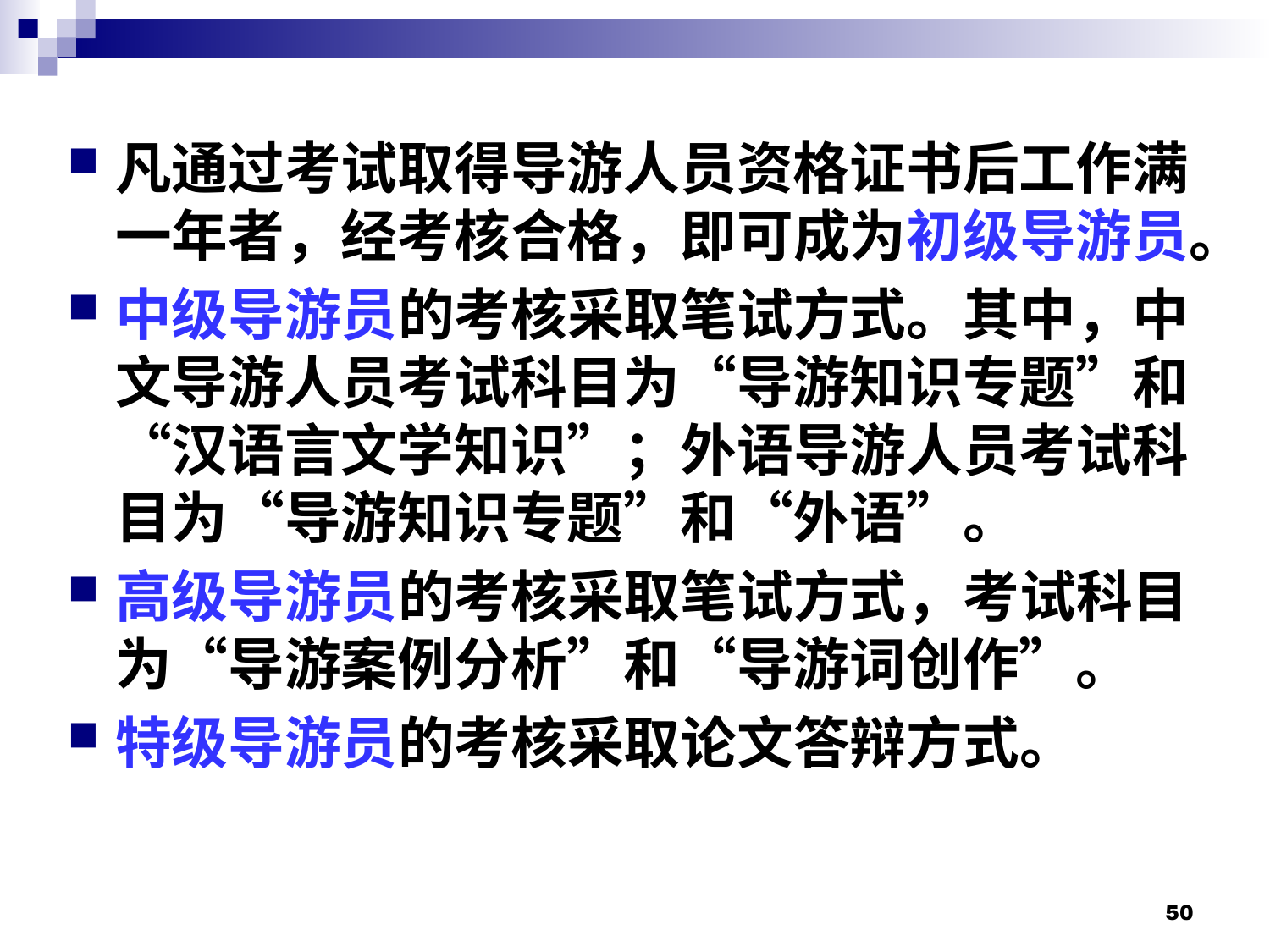

# 凡通过考试取得导游人员资格证书后工作满一年者，经考核合格，即可成为初级导游员。
中级导游员的考核采取笔试方式。其中，中文导游人员考试科目为“导游知识专题”和“汉语言文学知识”；外语导游人员考试科目为“导游知识专题”和“外语”。
高级导游员的考核采取笔试方式，考试科目为“导游案例分析”和“导游词创作”。
特级导游员的考核采取论文答辩方式。
50